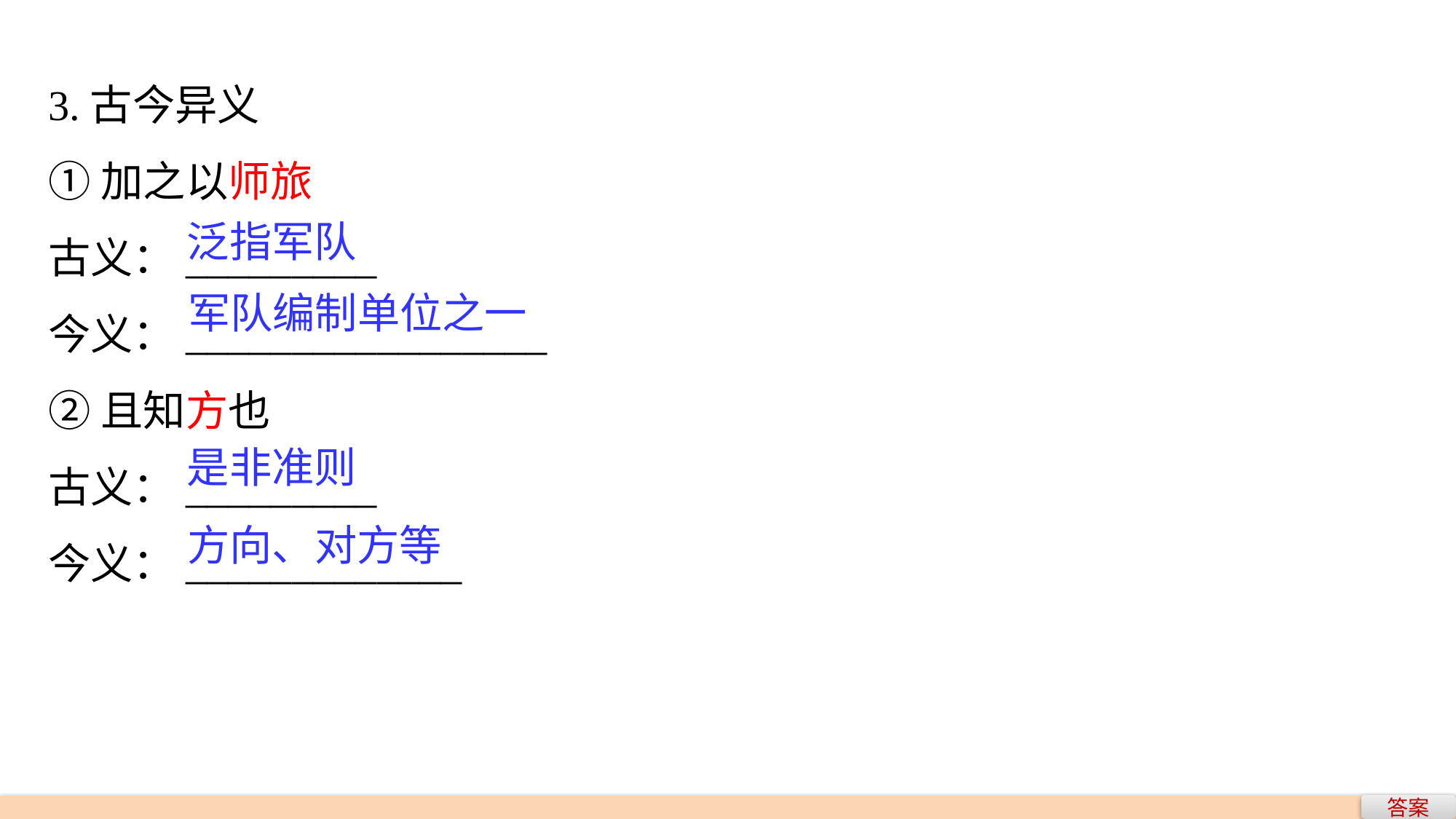

3.古今异义
①加之以师旅
古义：_________
今义：_________________
②且知方也
古义：_________
今义：_____________
泛指军队
军队编制单位之一
是非准则
方向、对方等
答案